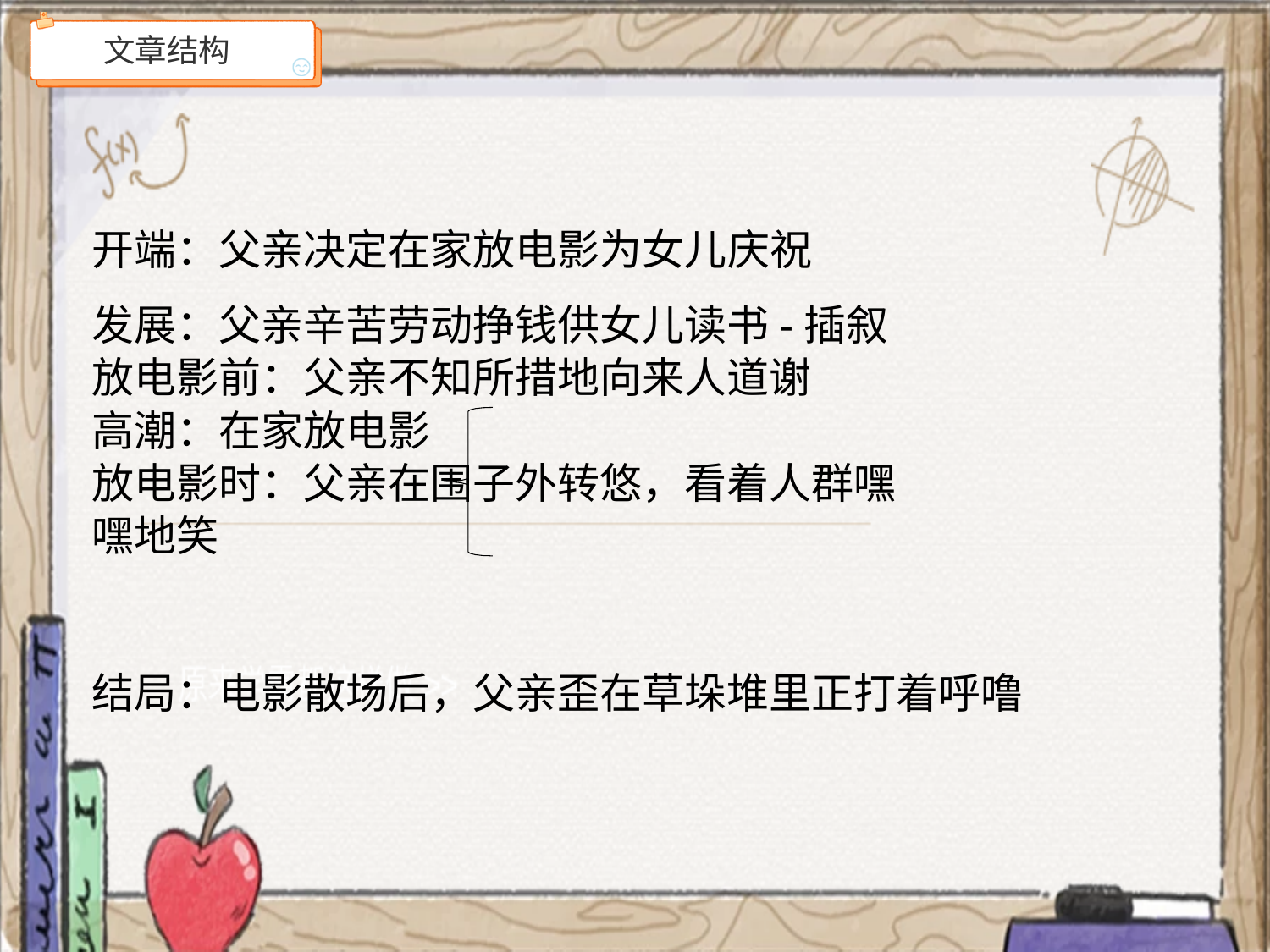

文章结构
# 开端：父亲决定在家放电影为女儿庆祝
发展：父亲辛苦劳动挣钱供女儿读书-插叙
放电影前：父亲不知所措地向来人道谢
高潮：在家放电影
放电影时：父亲在围子外转悠，看着人群嘿
嘿地笑

结局：电影散场后，父亲歪在草垛堆里正打着呼噜